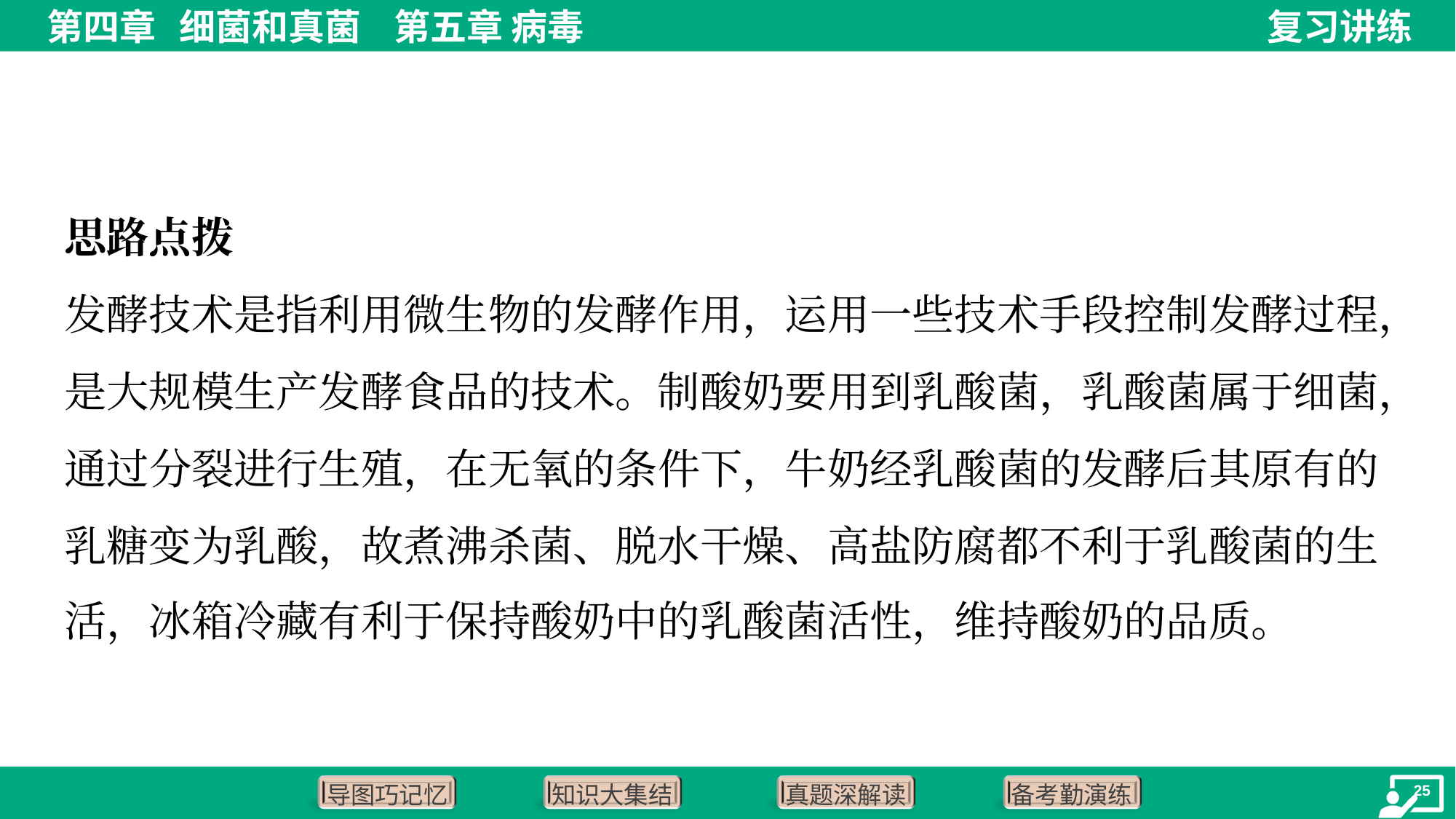

思路点拨
发酵技术是指利用微生物的发酵作用，运用一些技术手段控制发酵过程，
是大规模生产发酵食品的技术。制酸奶要用到乳酸菌，乳酸菌属于细菌，
通过分裂进行生殖，在无氧的条件下，牛奶经乳酸菌的发酵后其原有的
乳糖变为乳酸，故煮沸杀菌、脱水干燥、高盐防腐都不利于乳酸菌的生
活，冰箱冷藏有利于保持酸奶中的乳酸菌活性，维持酸奶的品质。